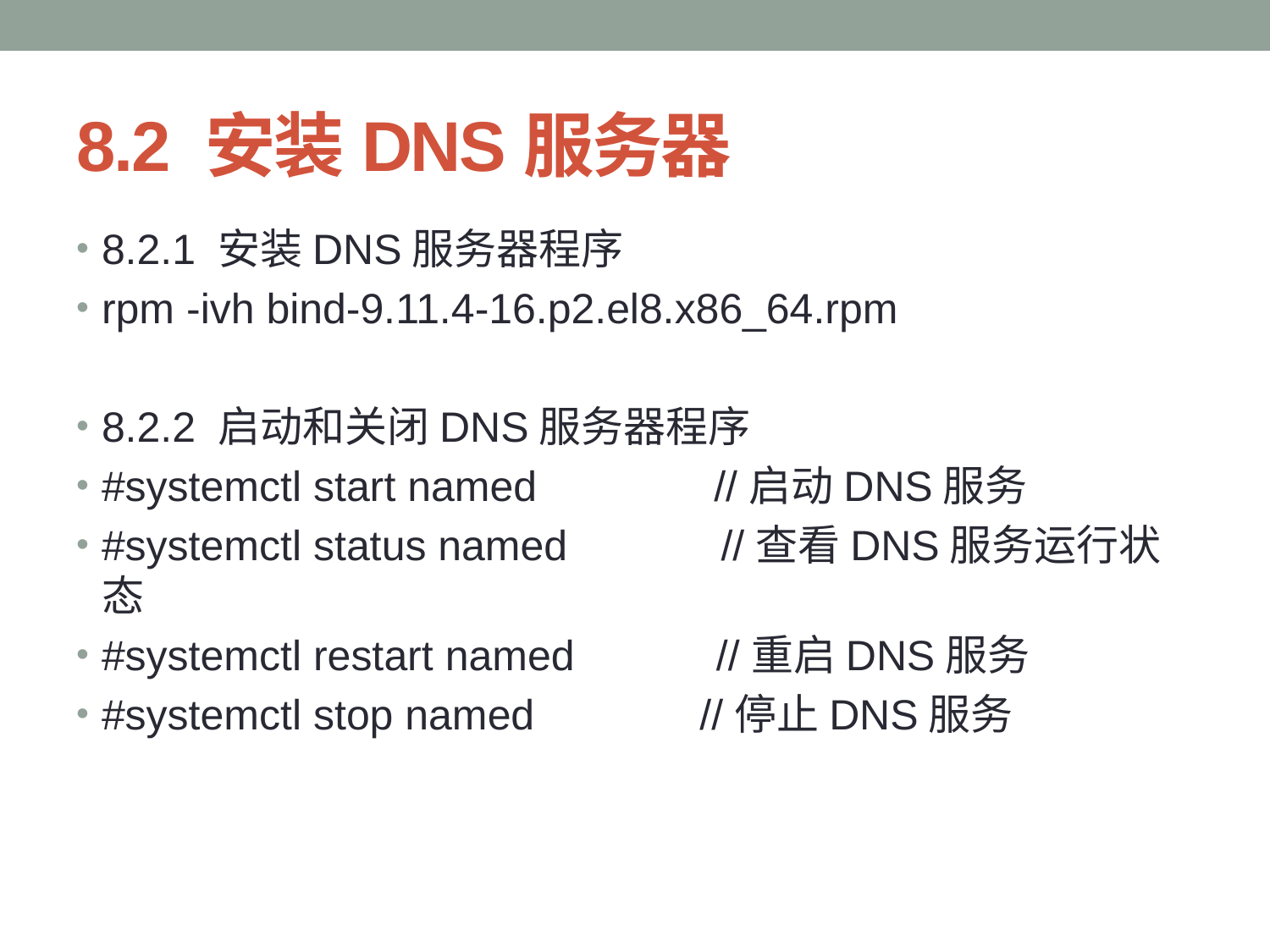

# 8.2 安装DNS服务器
8.2.1 安装DNS服务器程序
rpm -ivh bind-9.11.4-16.p2.el8.x86_64.rpm

8.2.2 启动和关闭DNS服务器程序
#systemctl start named               //启动DNS服务
#systemctl status named             //查看DNS服务运行状态
#systemctl restart named            //重启DNS服务
#systemctl stop named              //停止DNS服务